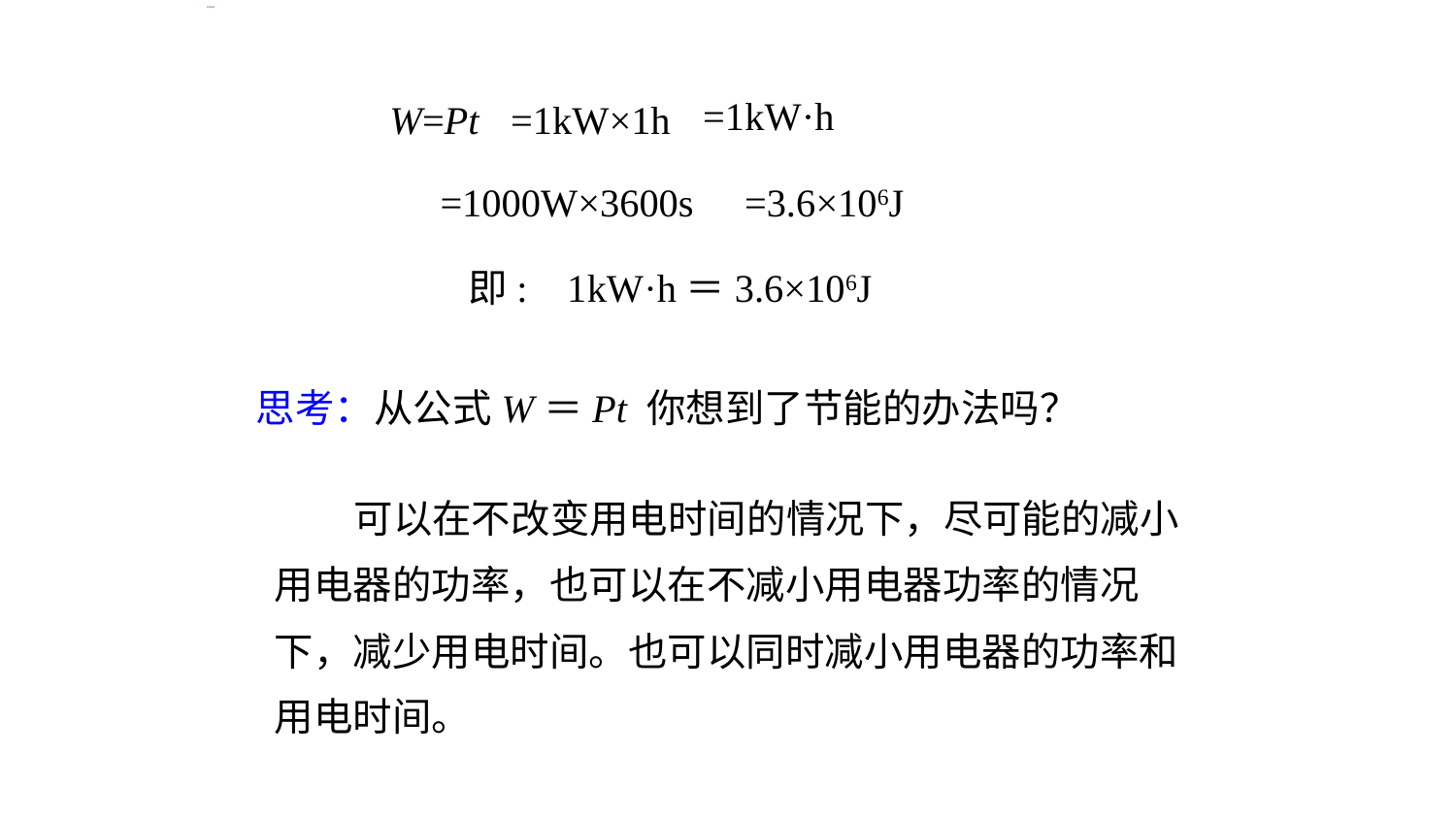

讲授新课
W=Pt
=1kW×1h
=1kW·h
=1000W×3600s
=3.6×106J
即:    1kW·h＝3.6×106J
思考：从公式W＝Pt 你想到了节能的办法吗？
        可以在不改变用电时间的情况下，尽可能的减小用电器的功率，也可以在不减小用电器功率的情况下，减少用电时间。也可以同时减小用电器的功率和用电时间。